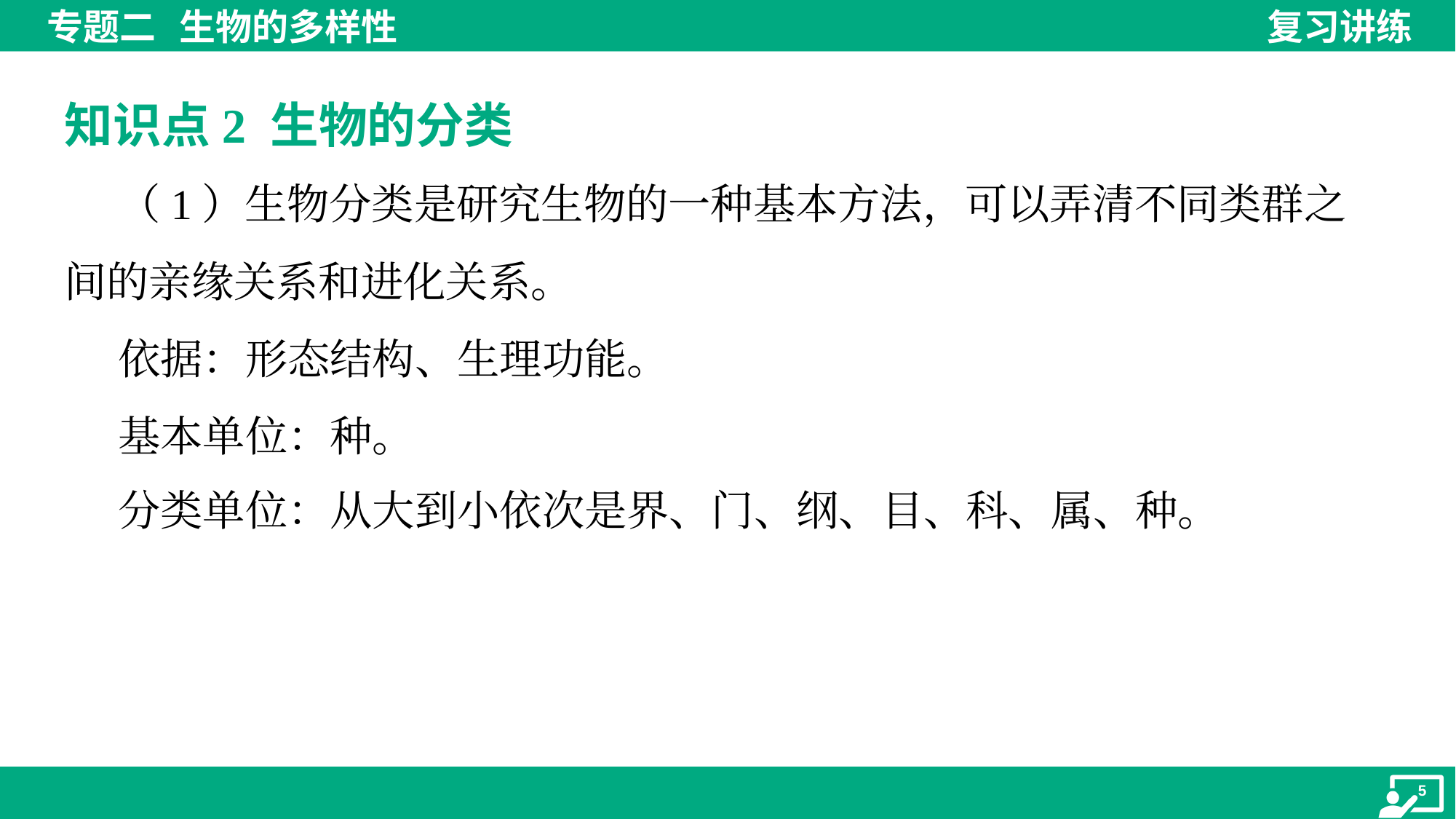

知识点2 生物的分类
    （1）生物分类是研究生物的一种基本方法，可以弄清不同类群之
间的亲缘关系和进化关系。
    依据：形态结构、生理功能。
    基本单位：种。
    分类单位：从大到小依次是界、门、纲、目、科、属、种。